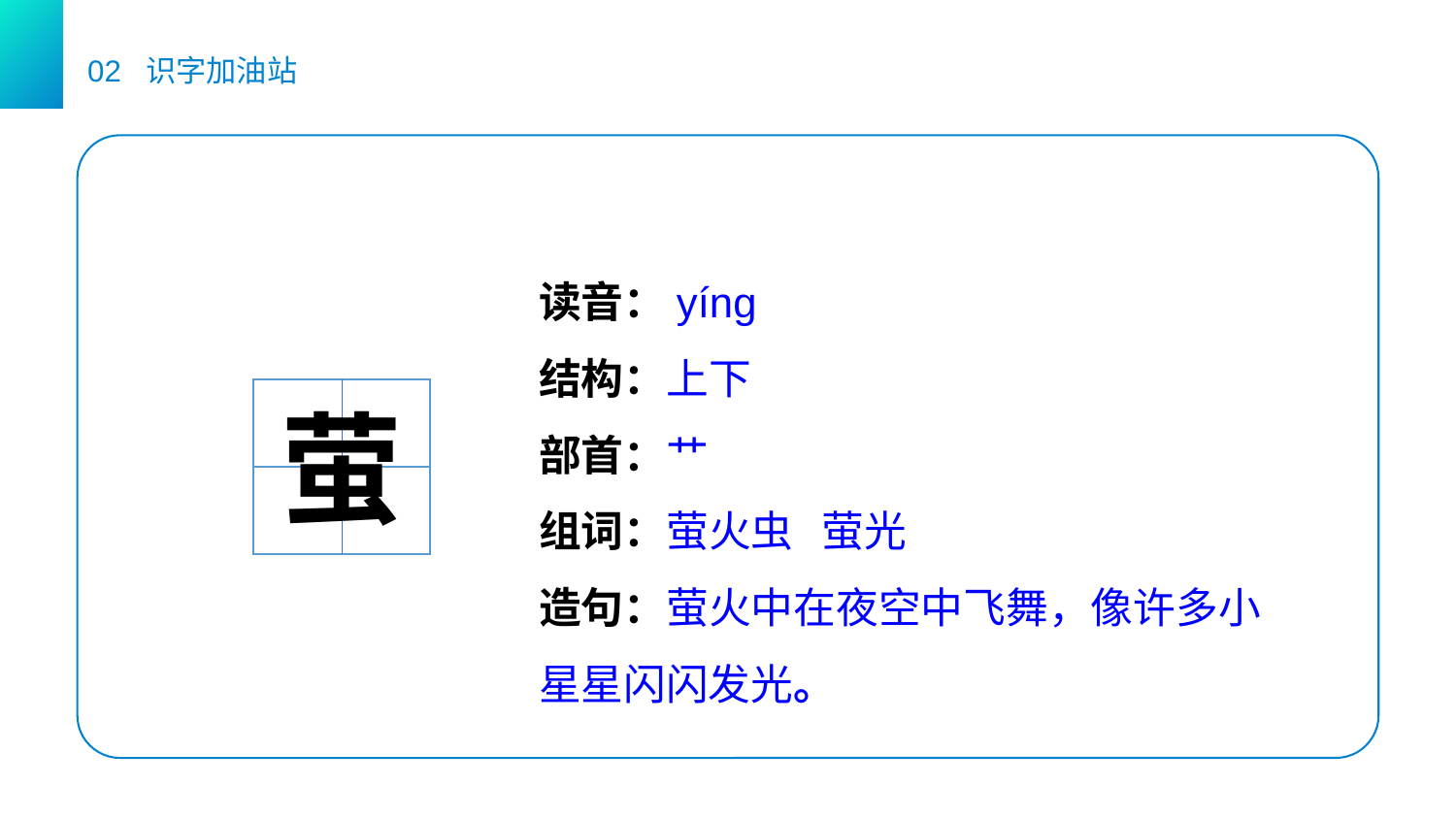

02  识字加油站

读音：yíng
结构：上下
部首：艹
组词：萤火虫   萤光
造句：萤火中在夜空中飞舞，像许多小星星闪闪发光。
|  |  |
| --- | --- |
|  |  |
萤